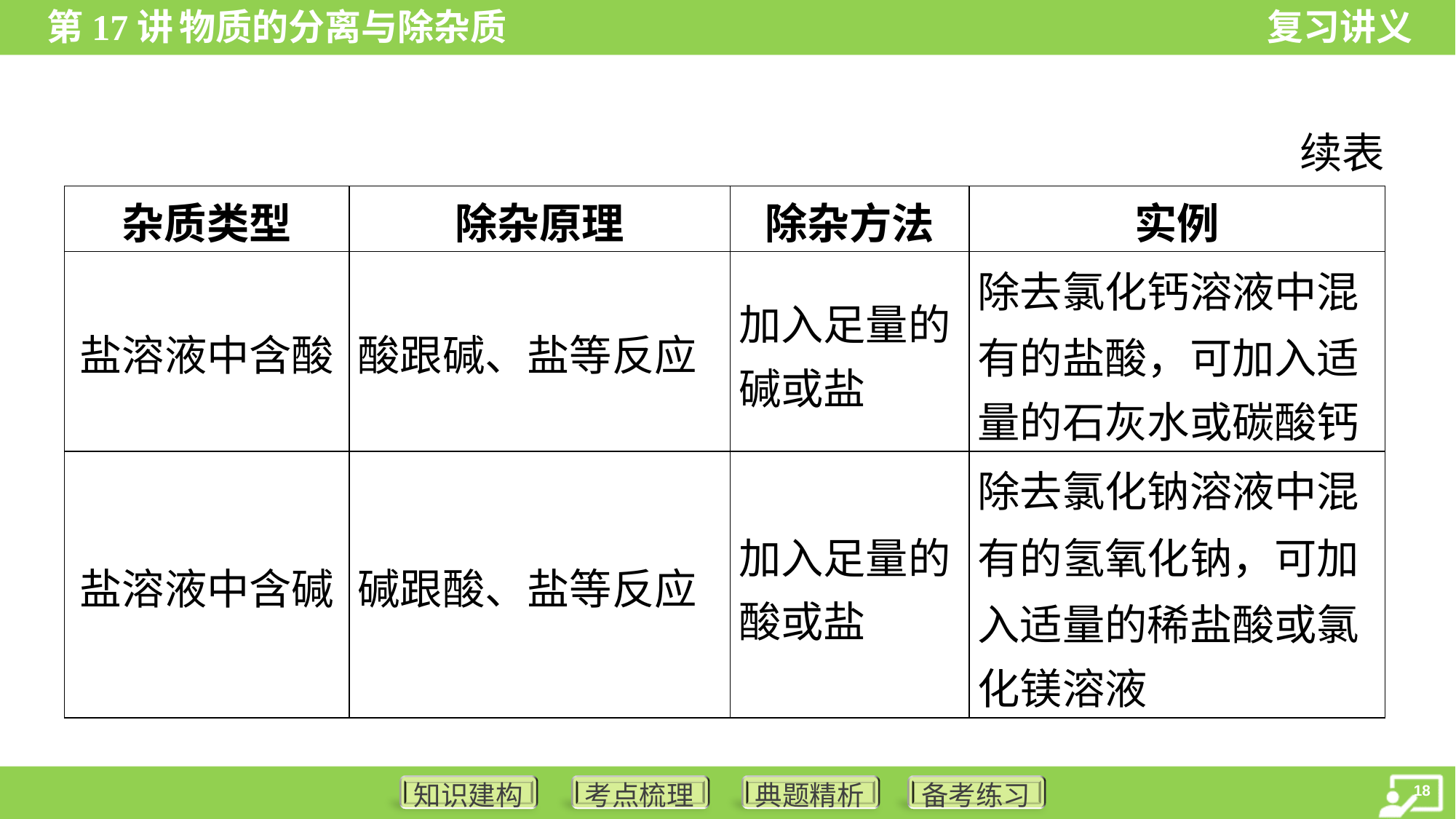

续表
| 杂质类型 | 除杂原理 | 除杂方法 | 实例 |
| --- | --- | --- | --- |
| 盐溶液中含酸 | 酸跟碱、盐等反应 | 加入足量的 碱或盐 | 除去氯化钙溶液中混 有的盐酸，可加入适 量的石灰水或碳酸钙 |
| 盐溶液中含碱 | 碱跟酸、盐等反应 | 加入足量的 酸或盐 | 除去氯化钠溶液中混 有的氢氧化钠，可加 入适量的稀盐酸或氯 化镁溶液 |